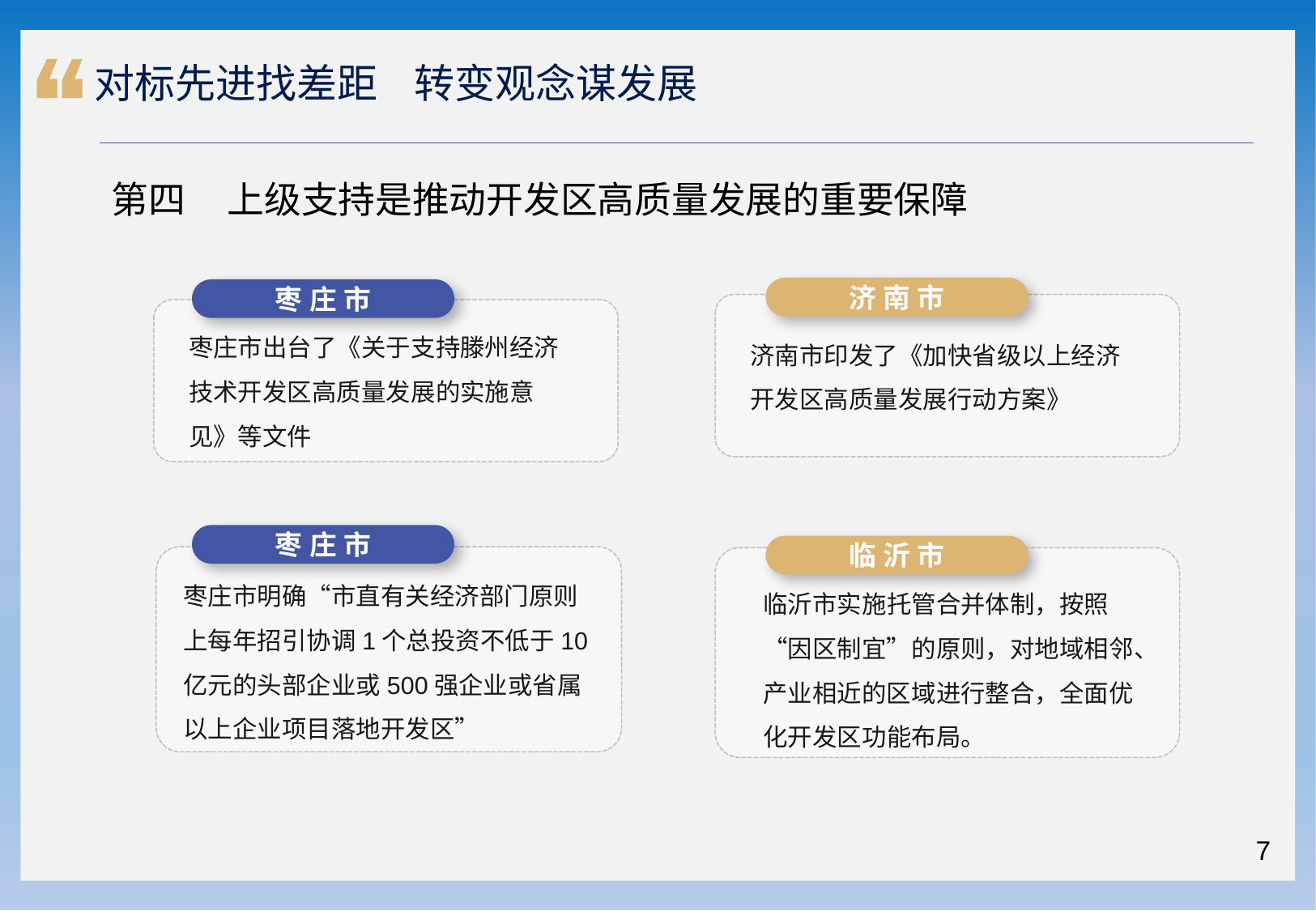

“

    对标先进找差距    转变观念谋发展
第四     上级支持是推动开发区高质量发展的重要保障

济南市
枣庄市

枣庄市出台了《关于支持滕州经济技术开发区高质量发展的实施意见》等文件
济南市印发了《加快省级以上经济开发区高质量发展行动方案》
标题文字添加
枣庄市
临沂市

枣庄市明确“市直有关经济部门原则上每年招引协调1个总投资不低于10亿元的头部企业或500强企业或省属以上企业项目落地开发区”
临沂市实施托管合并体制，按照“因区制宜”的原则，对地域相邻、产业相近的区域进行整合，全面优化开发区功能布局。
7